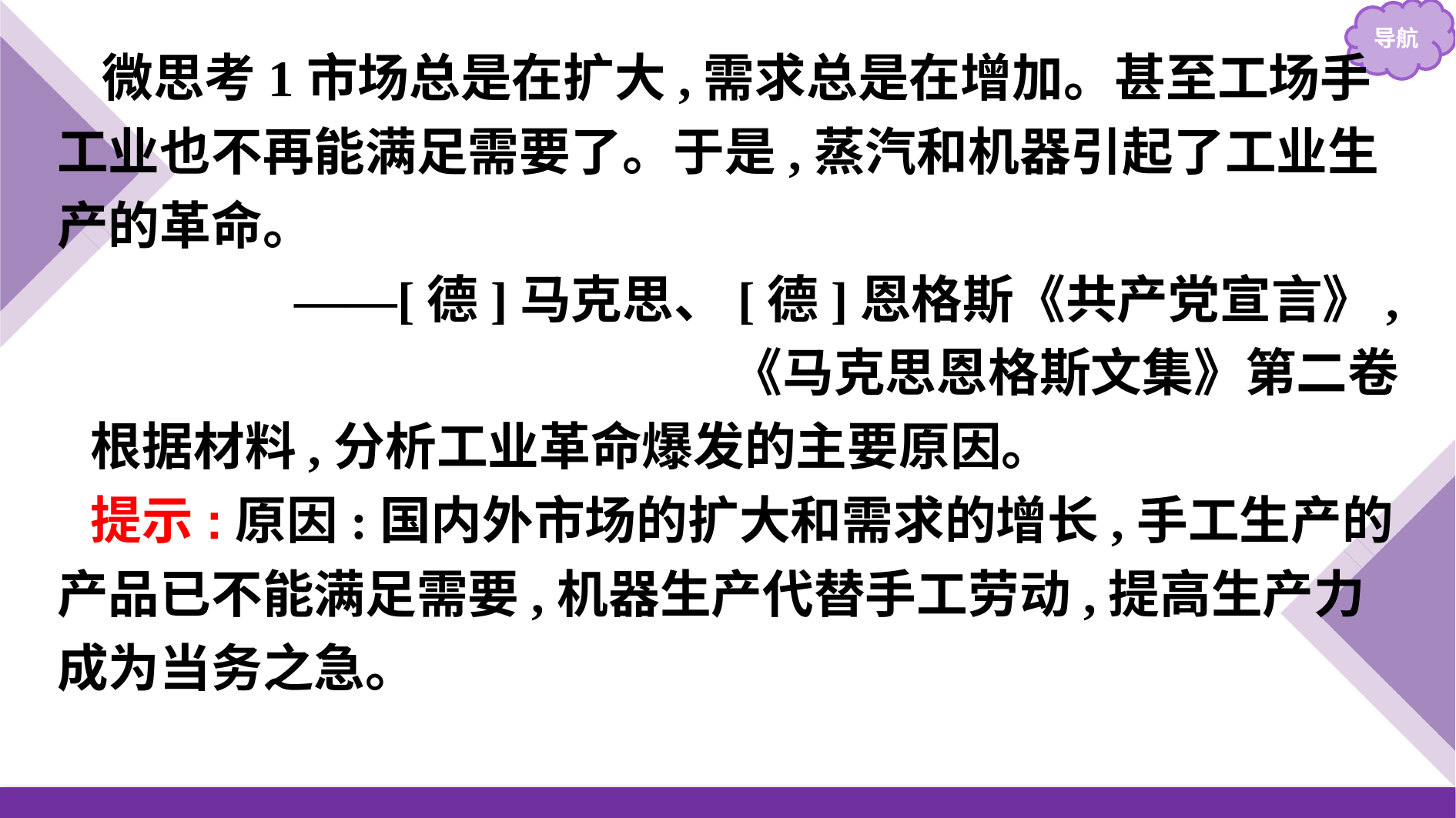

微思考1市场总是在扩大,需求总是在增加。甚至工场手工业也不再能满足需要了。于是,蒸汽和机器引起了工业生产的革命。
——[德]马克思、[德]恩格斯《共产党宣言》,
《马克思恩格斯文集》第二卷
根据材料,分析工业革命爆发的主要原因。
提示:原因:国内外市场的扩大和需求的增长,手工生产的产品已不能满足需要,机器生产代替手工劳动,提高生产力成为当务之急。